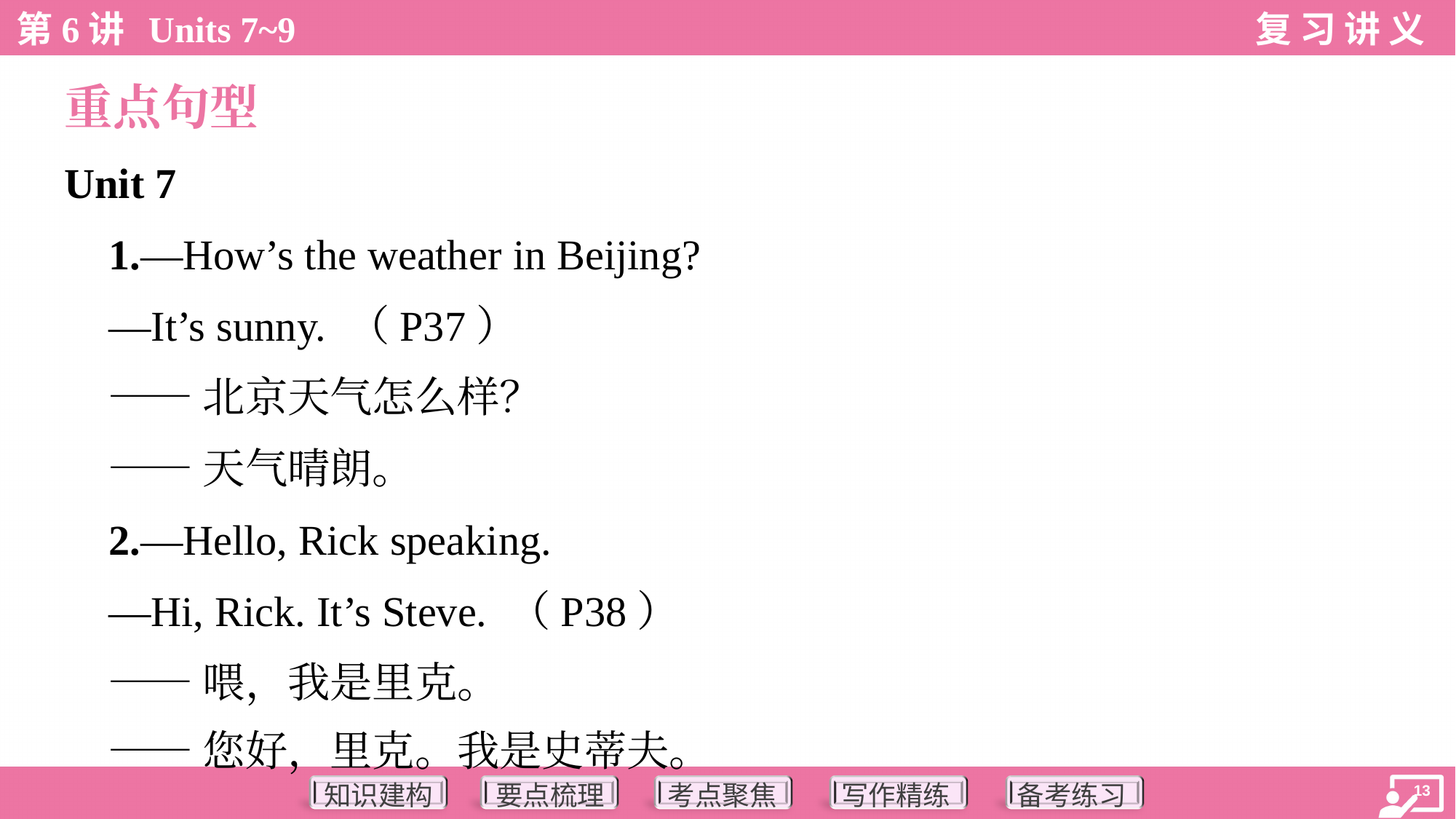

重点句型
Unit 7
    1.—How’s the weather in Beijing?
    —It’s sunny. （P37）
    ——北京天气怎么样？
    ——天气晴朗。
    2.—Hello, Rick speaking.
    —Hi, Rick. It’s Steve. （P38）
    ——喂，我是里克。
    ——您好，里克。我是史蒂夫。